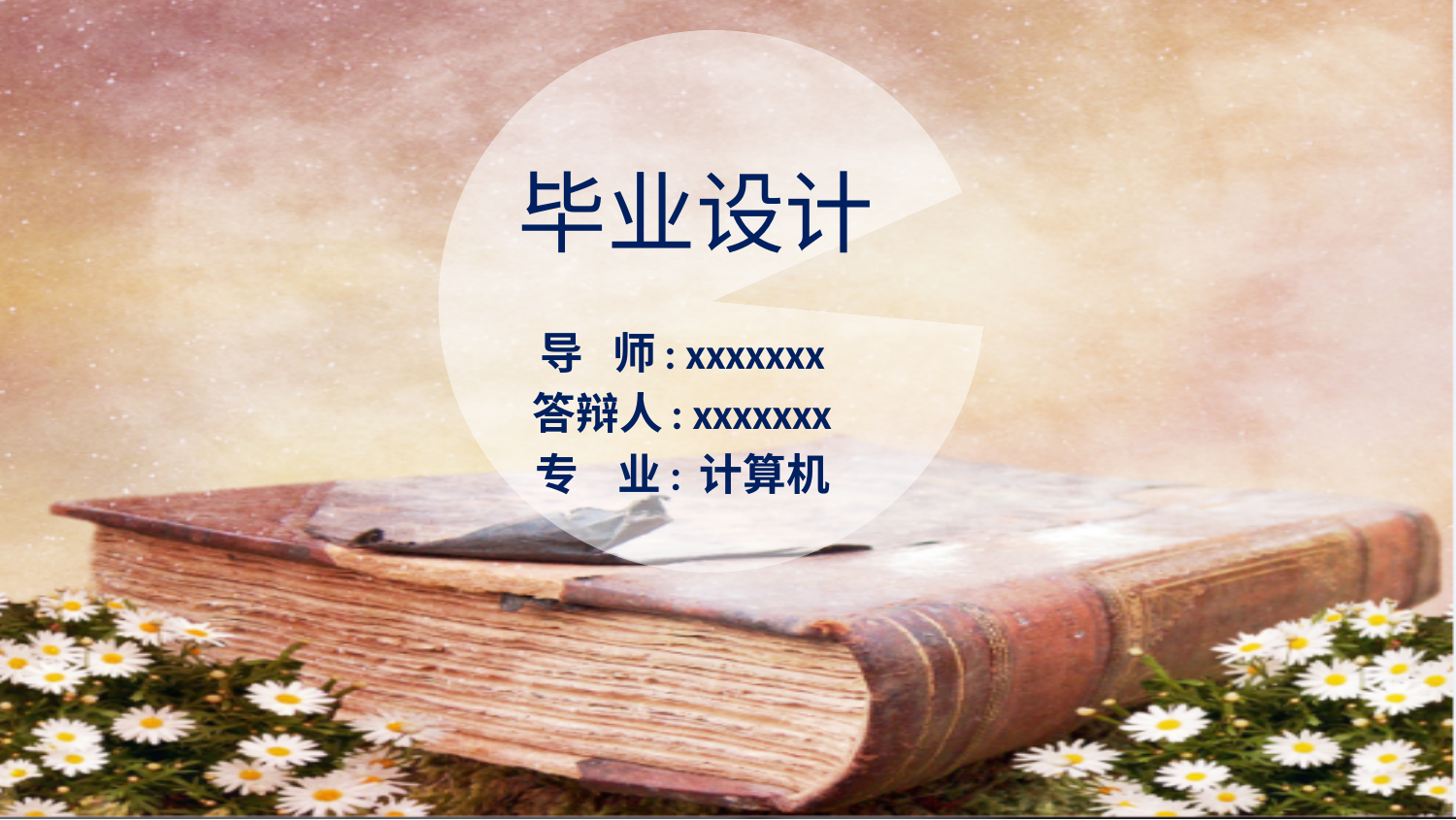

# 毕业设计
导   师: xxxxxxx
答辩人: xxxxxxx
专    业: 计算机